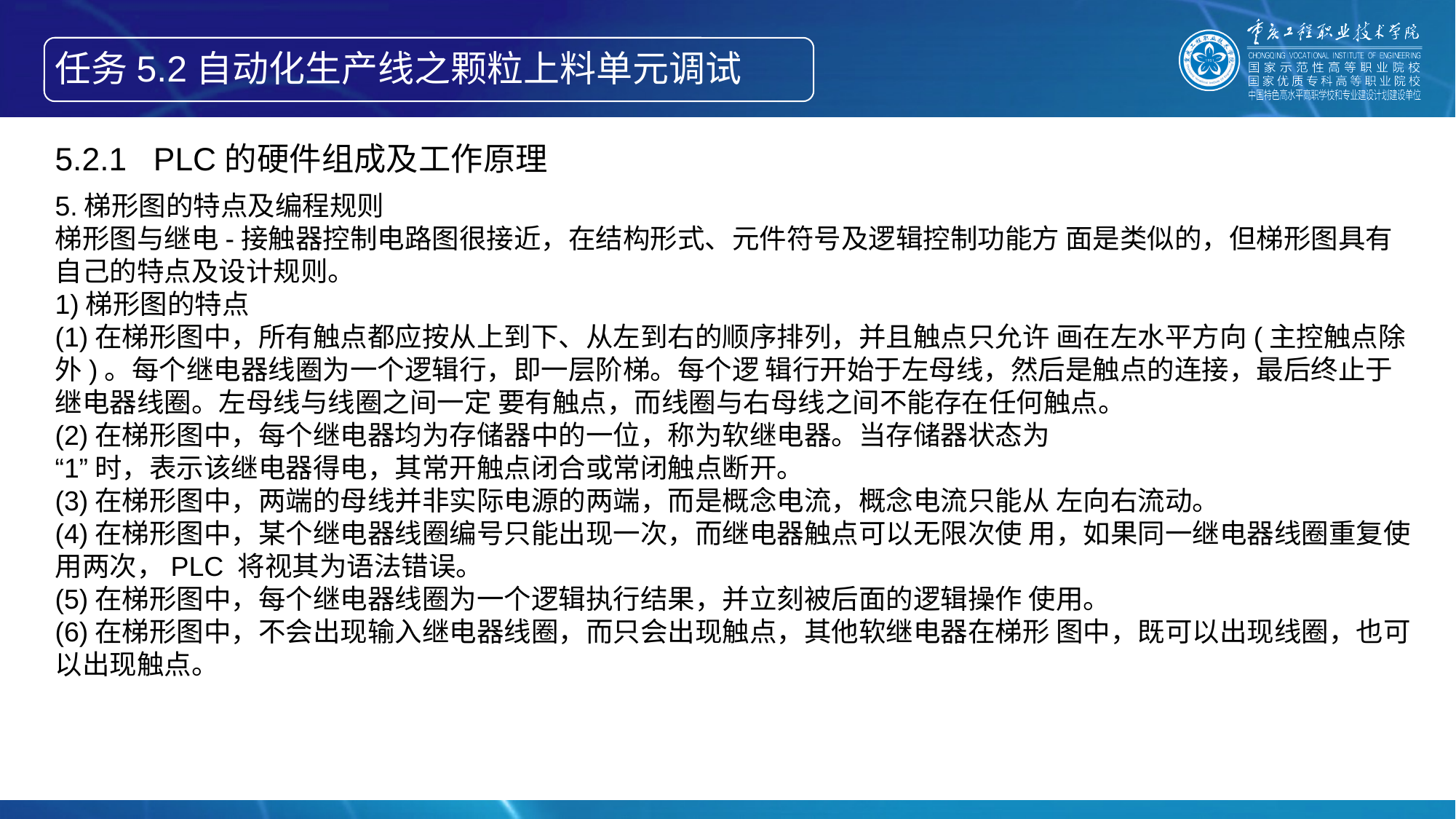

任务5.2自动化生产线之颗粒上料单元调试

5.2.1   PLC的硬件组成及工作原理
5.梯形图的特点及编程规则
梯形图与继电-接触器控制电路图很接近，在结构形式、元件符号及逻辑控制功能方 面是类似的，但梯形图具有自己的特点及设计规则。
1)梯形图的特点
(1)在梯形图中，所有触点都应按从上到下、从左到右的顺序排列，并且触点只允许 画在左水平方向(主控触点除外)。每个继电器线圈为一个逻辑行，即一层阶梯。每个逻 辑行开始于左母线，然后是触点的连接，最后终止于继电器线圈。左母线与线圈之间一定 要有触点，而线圈与右母线之间不能存在任何触点。
(2)在梯形图中，每个继电器均为存储器中的一位，称为软继电器。当存储器状态为
“1”时，表示该继电器得电，其常开触点闭合或常闭触点断开。
(3)在梯形图中，两端的母线并非实际电源的两端，而是概念电流，概念电流只能从 左向右流动。
(4)在梯形图中，某个继电器线圈编号只能出现一次，而继电器触点可以无限次使 用，如果同一继电器线圈重复使用两次，PLC 将视其为语法错误。
(5)在梯形图中，每个继电器线圈为一个逻辑执行结果，并立刻被后面的逻辑操作 使用。
(6)在梯形图中，不会出现输入继电器线圈，而只会出现触点，其他软继电器在梯形 图中，既可以出现线圈，也可以出现触点。